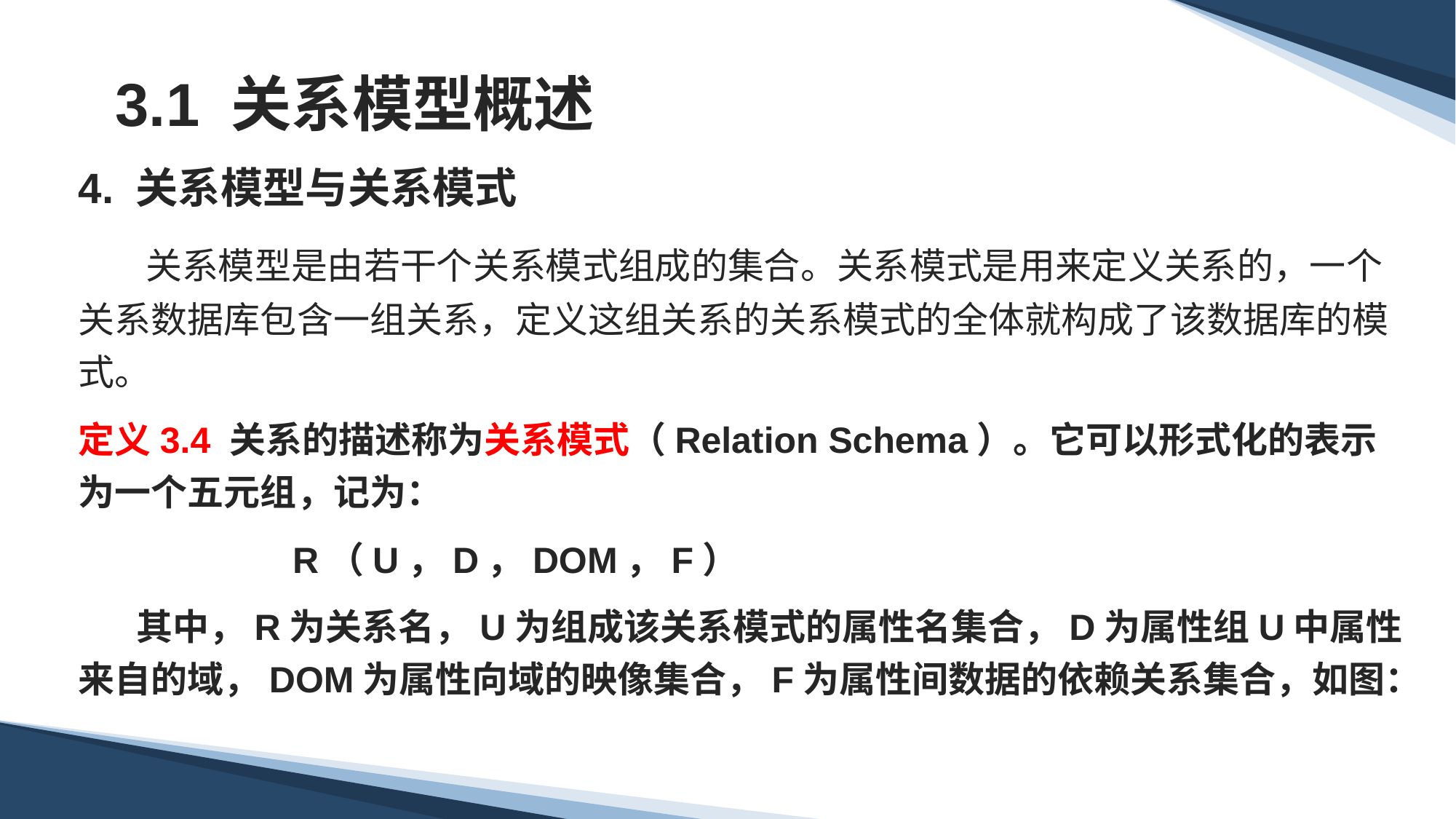

# 3.1 关系模型概述
4. 关系模型与关系模式
      关系模型是由若干个关系模式组成的集合。关系模式是用来定义关系的，一个关系数据库包含一组关系，定义这组关系的关系模式的全体就构成了该数据库的模式。
定义3.4 关系的描述称为关系模式（Relation Schema）。它可以形式化的表示为一个五元组，记为：
                     R（U，D，DOM，F）
      其中，R为关系名，U为组成该关系模式的属性名集合，D为属性组U中属性来自的域，DOM为属性向域的映像集合，F为属性间数据的依赖关系集合，如图：